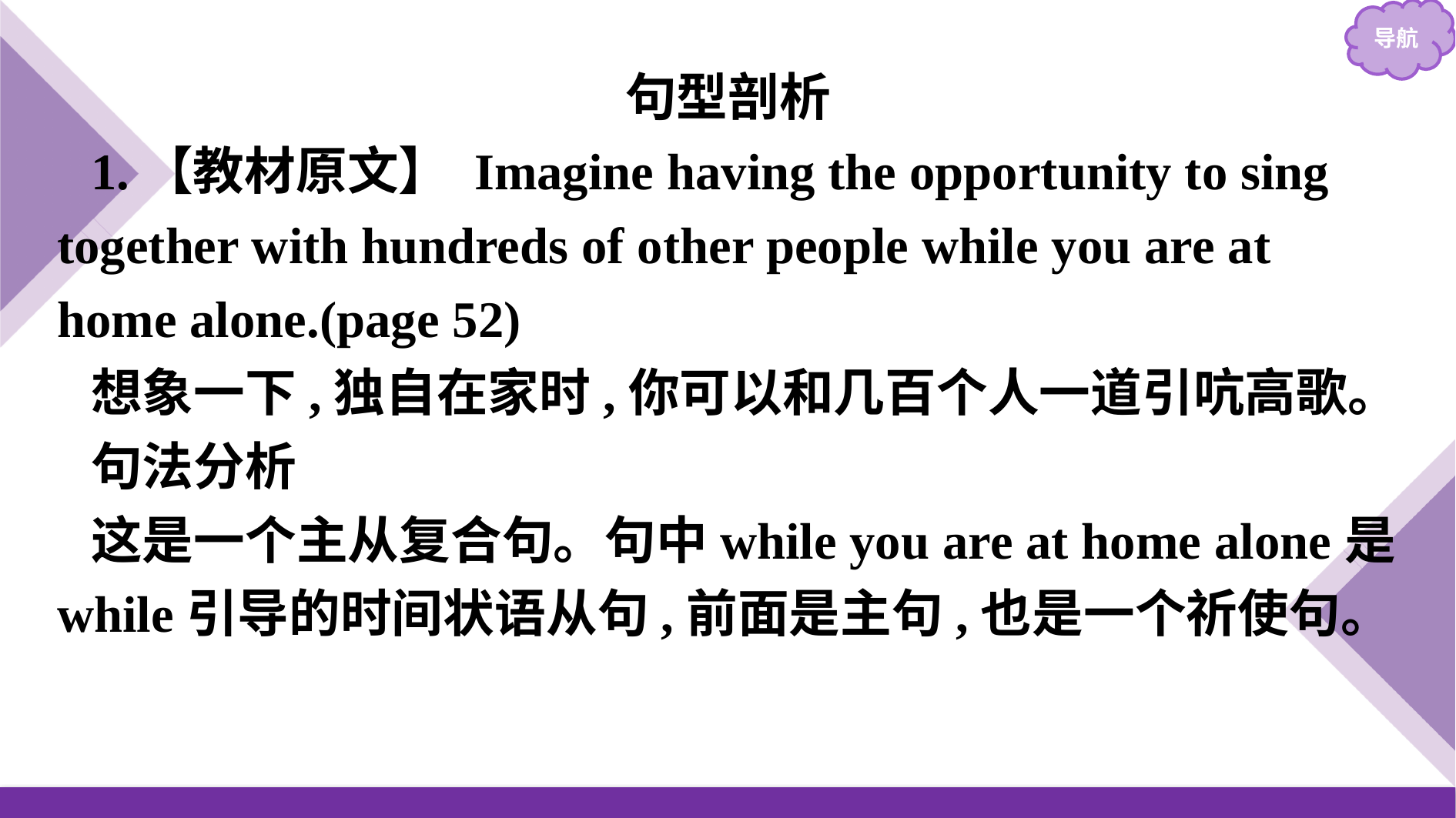

句型剖析
1.【教材原文】 Imagine having the opportunity to sing together with hundreds of other people while you are at home alone.(page 52)
想象一下,独自在家时,你可以和几百个人一道引吭高歌。
句法分析
这是一个主从复合句。句中while you are at home alone是while引导的时间状语从句,前面是主句,也是一个祈使句。